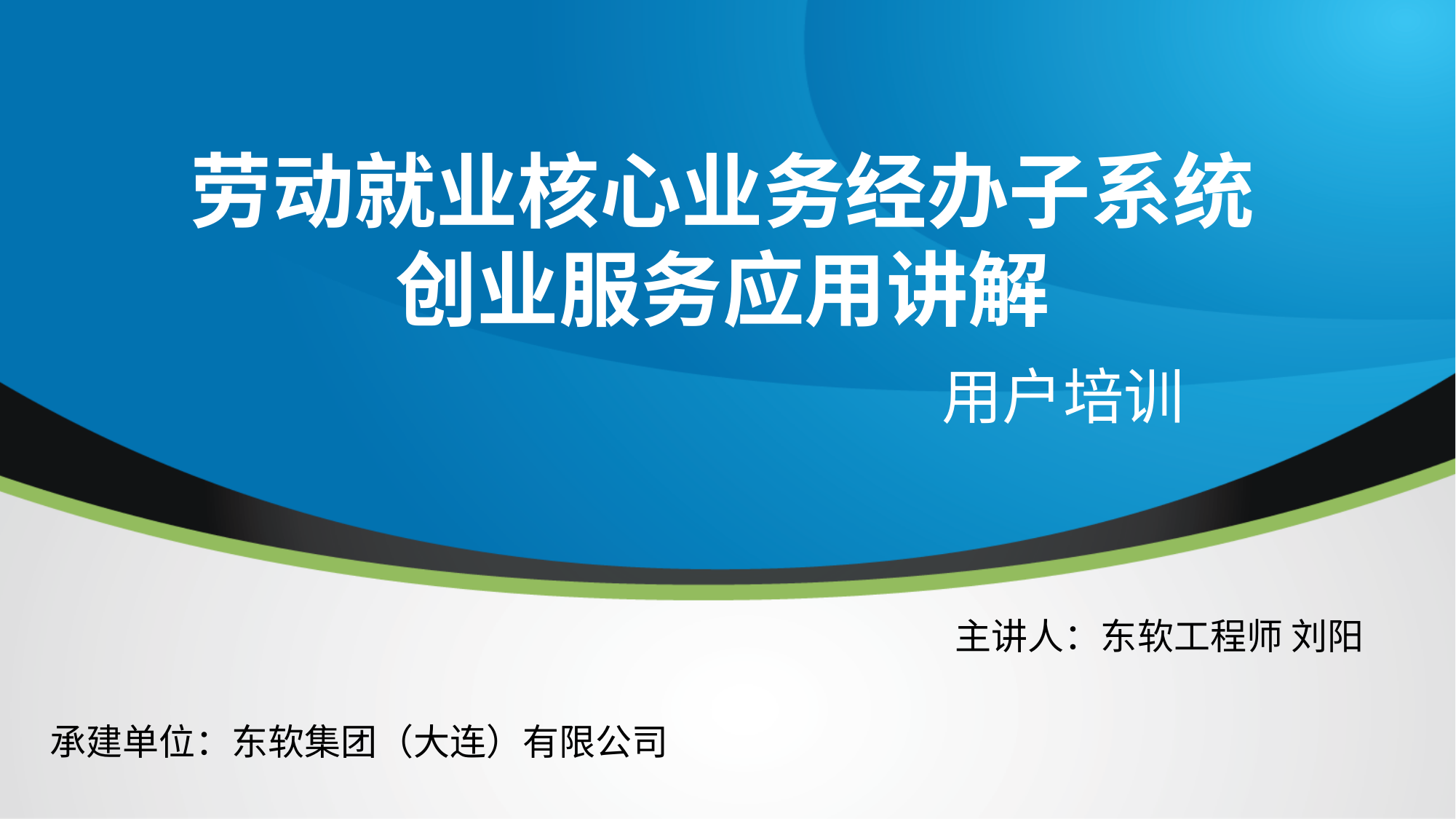

# 劳动就业核心业务经办子系统 创业服务应用讲解
用户培训
主讲人：东软工程师 刘阳
承建单位：东软集团（大连）有限公司
1